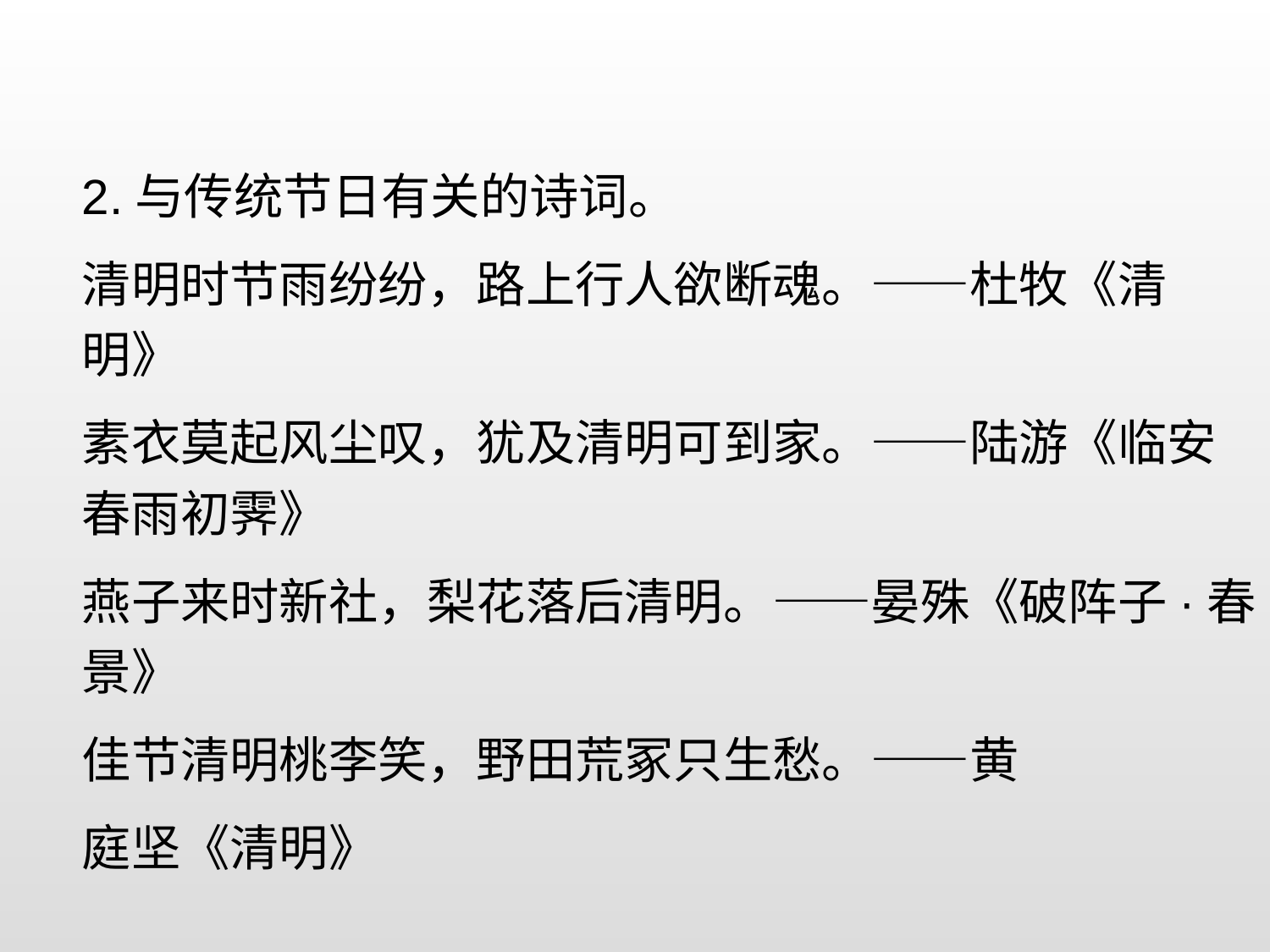

2.与传统节日有关的诗词。
清明时节雨纷纷，路上行人欲断魂。——杜牧《清明》
素衣莫起风尘叹，犹及清明可到家。——陆游《临安春雨初霁》
燕子来时新社，梨花落后清明。——晏殊《破阵子·春景》
佳节清明桃李笑，野田荒冢只生愁。——黄
庭坚《清明》